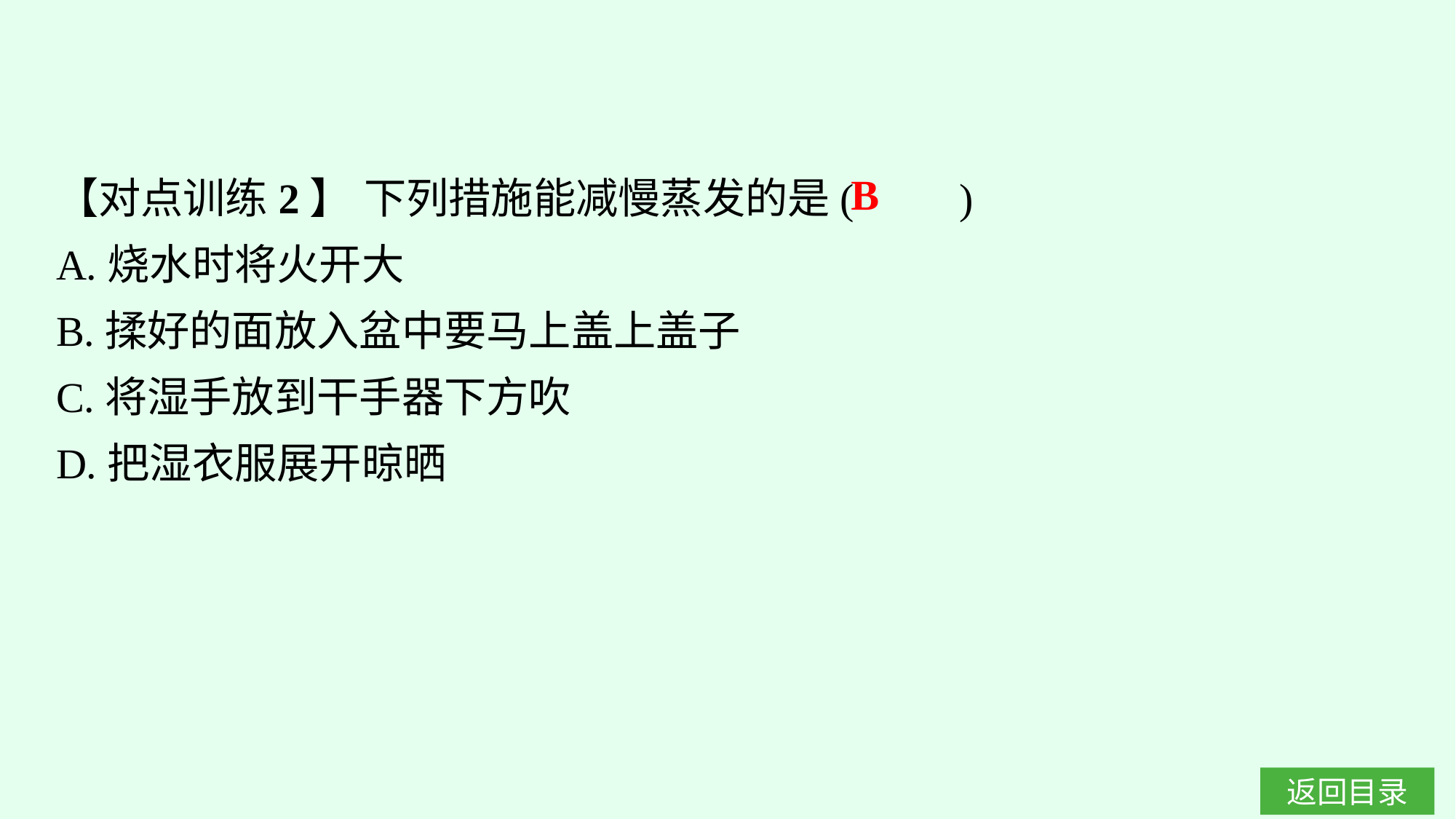

【对点训练2】 下列措施能减慢蒸发的是(　　)
A.烧水时将火开大
B.揉好的面放入盆中要马上盖上盖子
C.将湿手放到干手器下方吹
D.把湿衣服展开晾晒
B